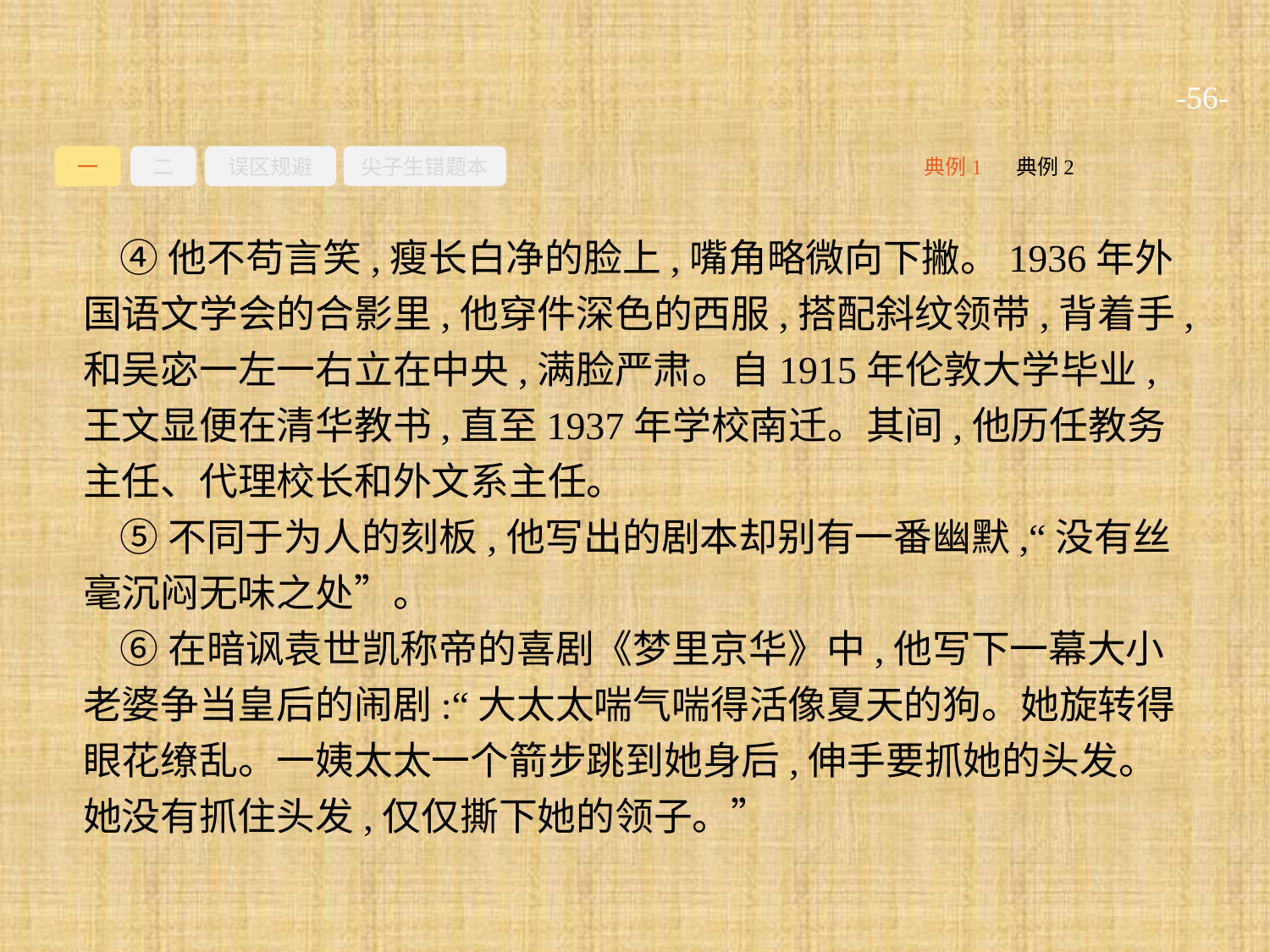

-56-
一
二
误区规避
尖子生错题本
典例2
典例1
④他不苟言笑,瘦长白净的脸上,嘴角略微向下撇。1936年外国语文学会的合影里,他穿件深色的西服,搭配斜纹领带,背着手,和吴宓一左一右立在中央,满脸严肃。自1915年伦敦大学毕业,王文显便在清华教书,直至1937年学校南迁。其间,他历任教务主任、代理校长和外文系主任。
⑤不同于为人的刻板,他写出的剧本却别有一番幽默,“没有丝毫沉闷无味之处”。
⑥在暗讽袁世凯称帝的喜剧《梦里京华》中,他写下一幕大小老婆争当皇后的闹剧:“大太太喘气喘得活像夏天的狗。她旋转得眼花缭乱。一姨太太一个箭步跳到她身后,伸手要抓她的头发。她没有抓住头发,仅仅撕下她的领子。”